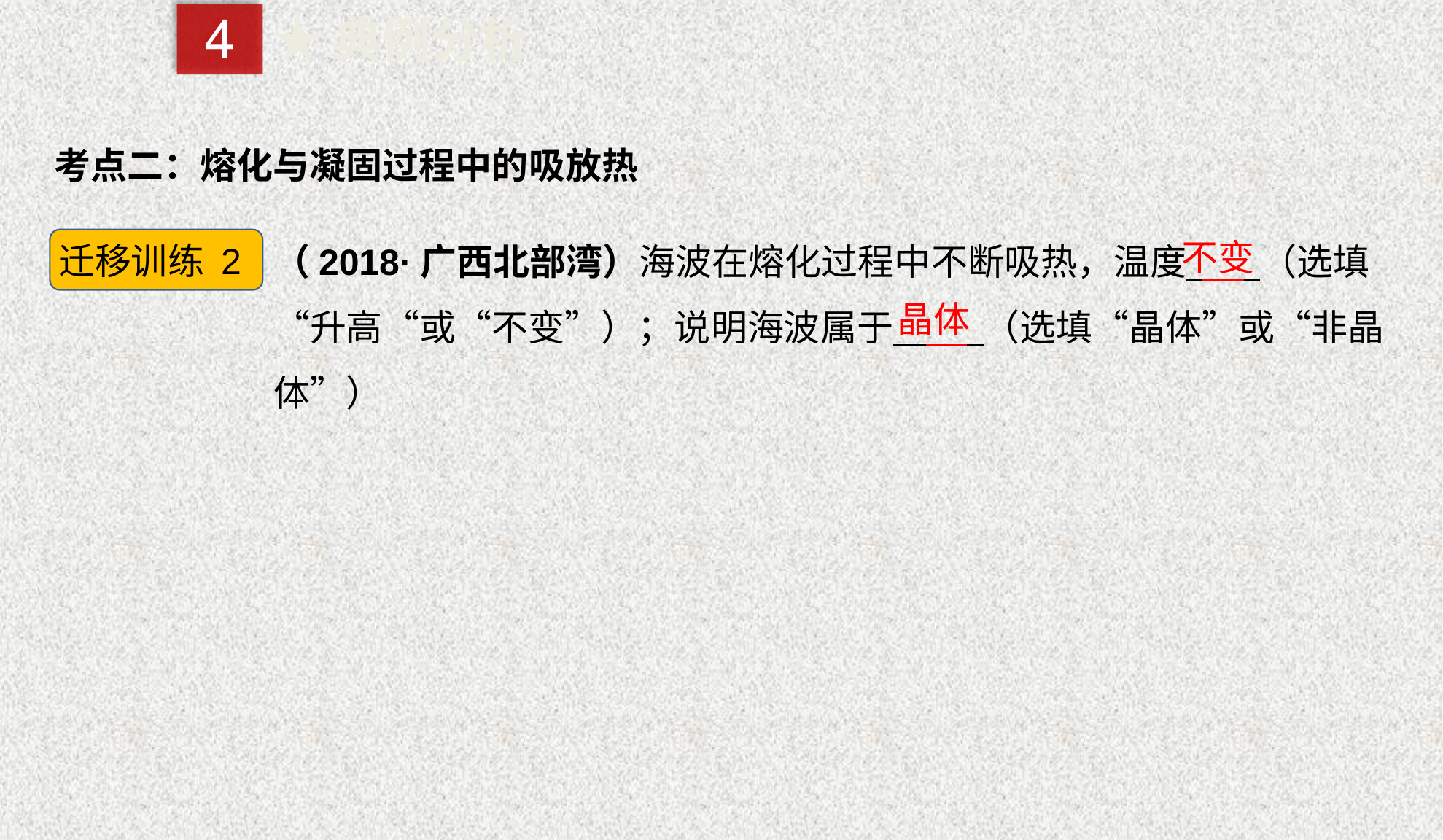

4
★典例分析
考点二：熔化与凝固过程中的吸放热
（2018·广西北部湾）海波在熔化过程中不断吸热，温度         （选填“升高“或“不变”）；说明海波属于           （选填“晶体”或“非晶体”）
迁移训练 2
不变
晶体